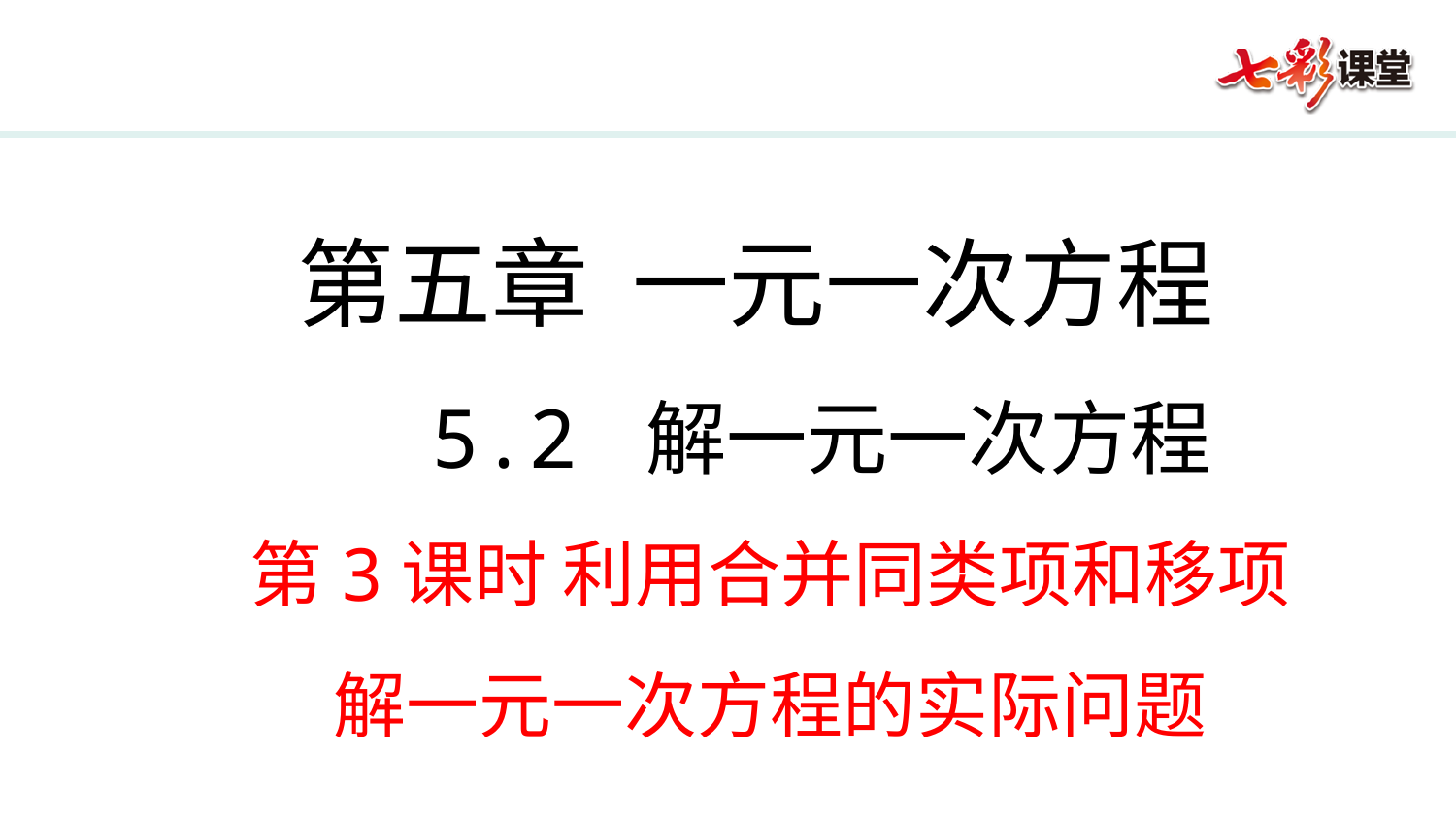

第五章  一元一次方程
   5.2 解一元一次方程
第3课时 利用合并同类项和移项
解一元一次方程的实际问题